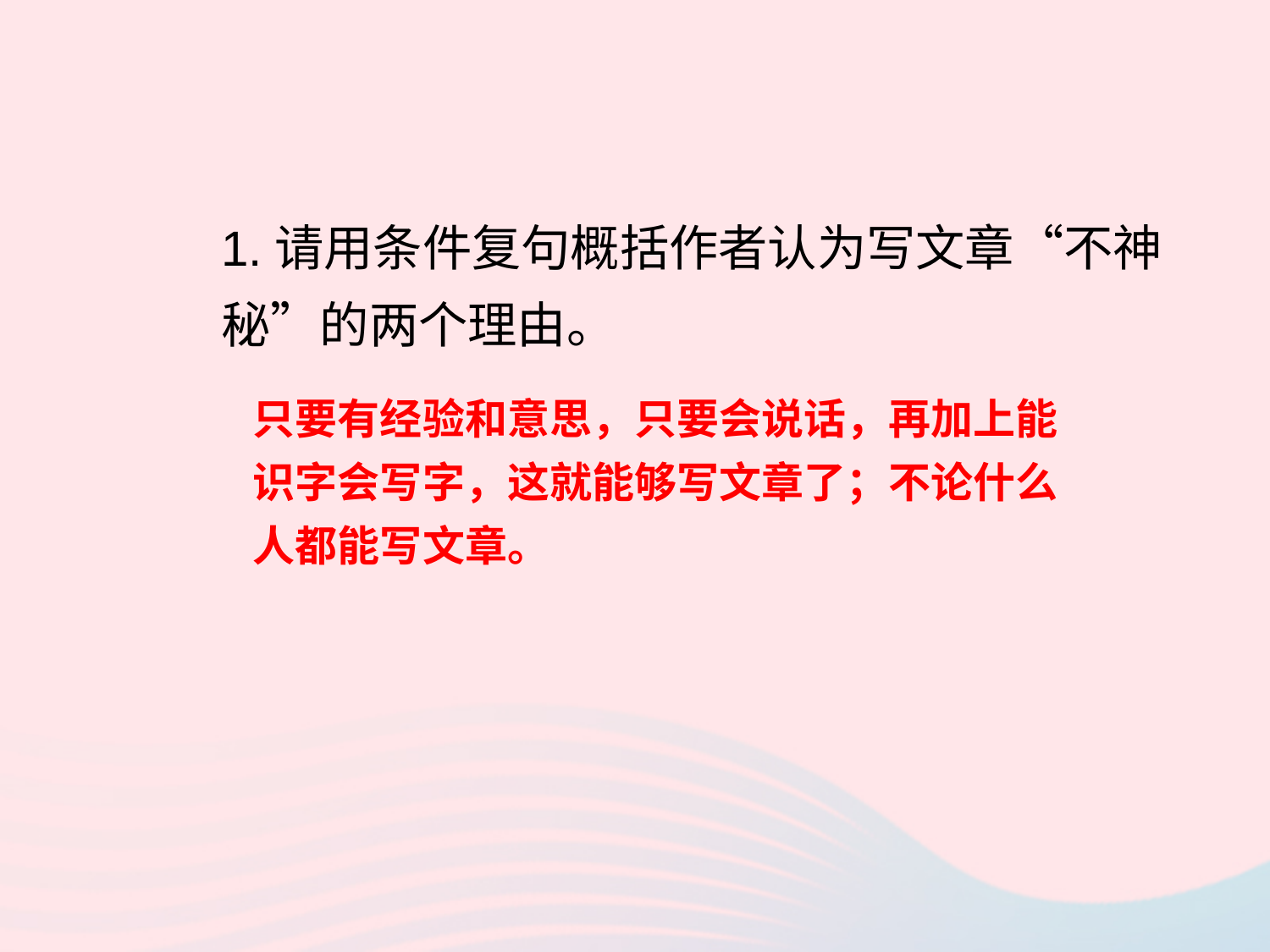

1.请用条件复句概括作者认为写文章“不神秘”的两个理由。
只要有经验和意思，只要会说话，再加上能识字会写字，这就能够写文章了；不论什么人都能写文章。